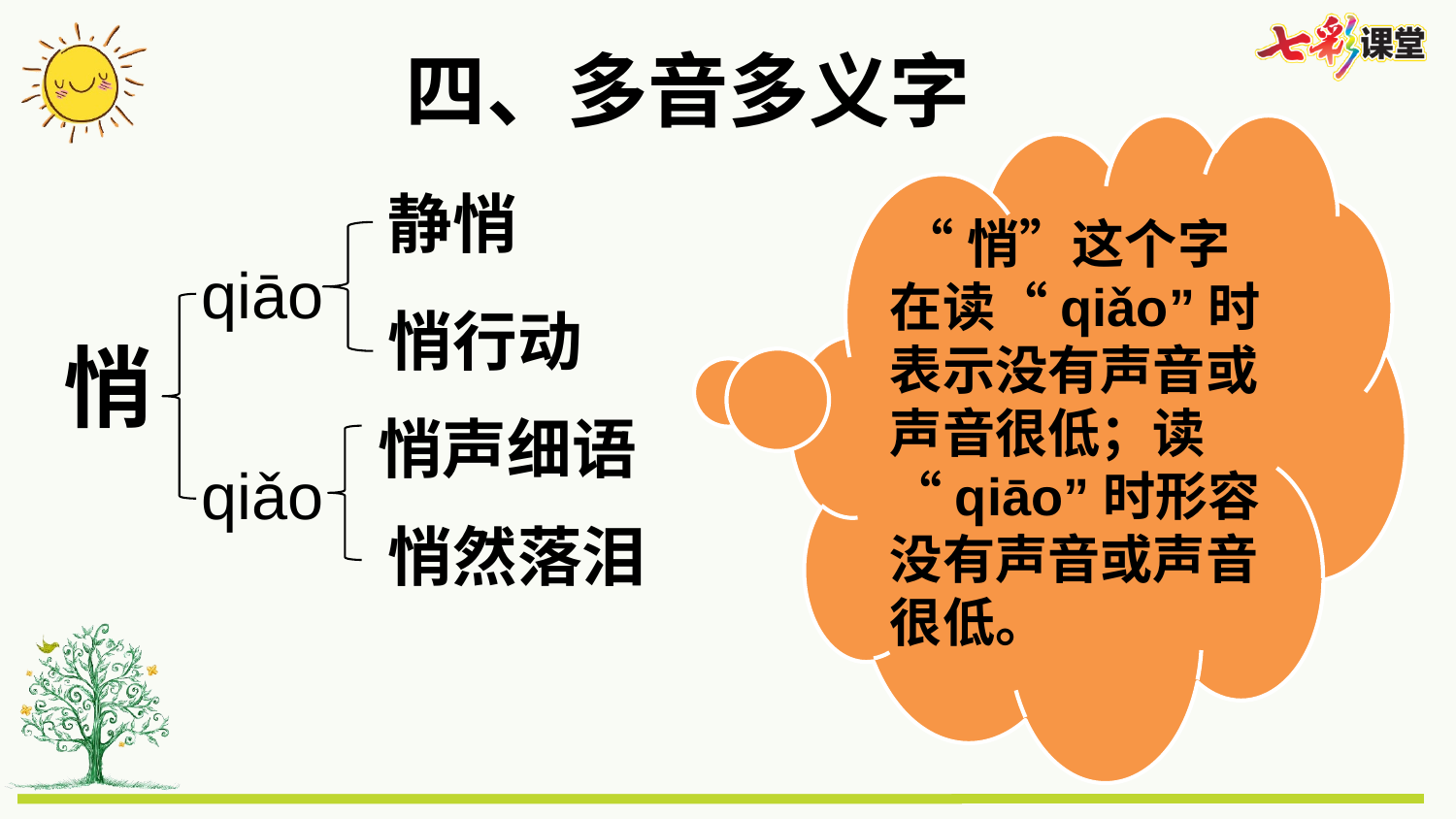

四、多音多义字
 “悄”这个字在读“qiǎo”时表示没有声音或声音很低；读“qiāo”时形容没有声音或声音很低。
静悄

qiāo
悄行动

悄
悄声细语

qiǎo
悄然落泪